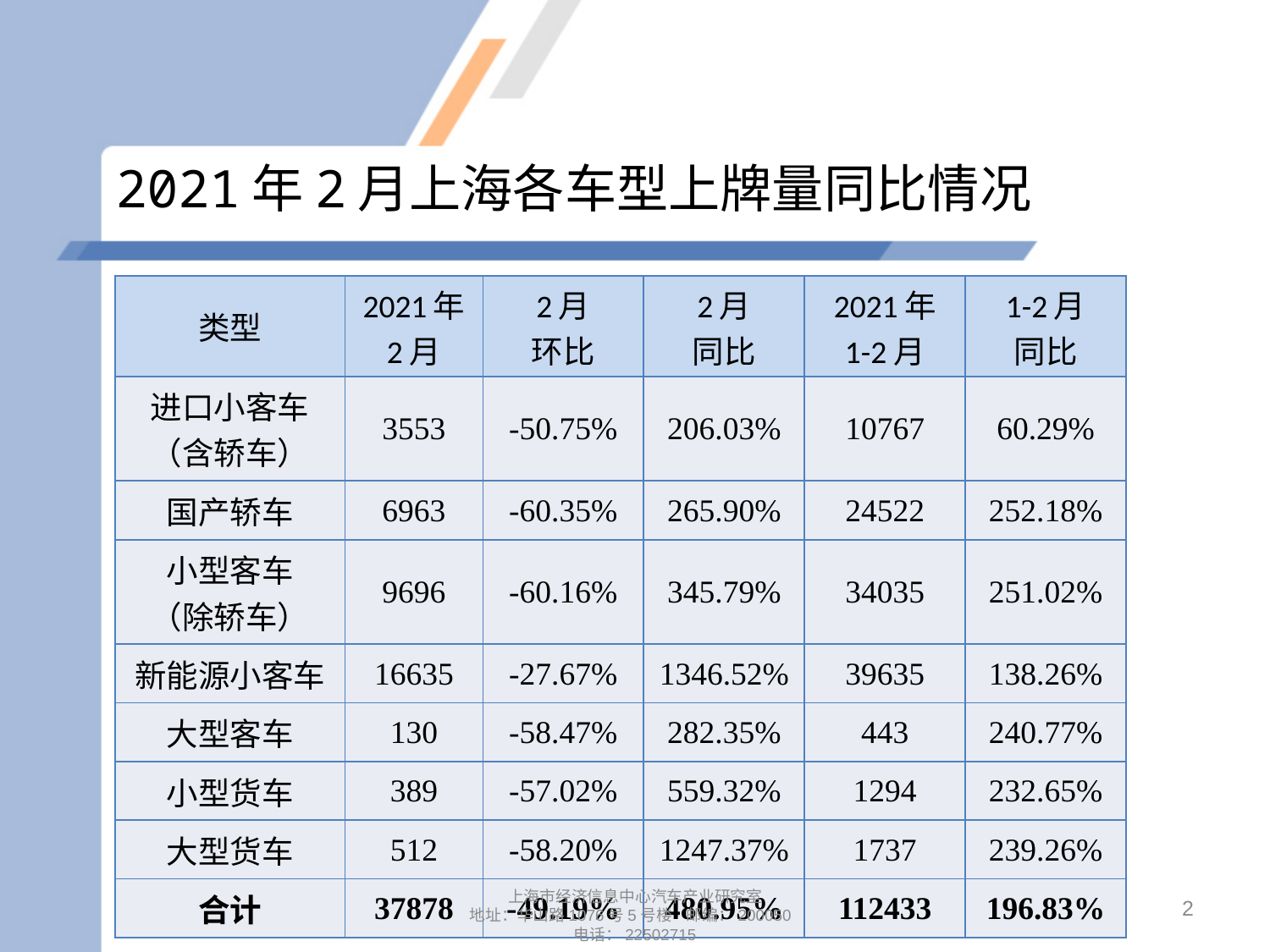

# 2021年2月上海各车型上牌量同比情况

| 类型 | 2021年 2月 | 2月 环比 | 2月 同比 | 2021年 1-2月 | 1-2月 同比 |
| --- | --- | --- | --- | --- | --- |
| 进口小客车 （含轿车） | 3553 | -50.75% | 206.03% | 10767 | 60.29% |
| 国产轿车 | 6963 | -60.35% | 265.90% | 24522 | 252.18% |
| 小型客车 （除轿车） | 9696 | -60.16% | 345.79% | 34035 | 251.02% |
| 新能源小客车 | 16635 | -27.67% | 1346.52% | 39635 | 138.26% |
| 大型客车 | 130 | -58.47% | 282.35% | 443 | 240.77% |
| 小型货车 | 389 | -57.02% | 559.32% | 1294 | 232.65% |
| 大型货车 | 512 | -58.20% | 1247.37% | 1737 | 239.26% |
| 合计 | 37878 | -49.19% | 480.95% | 112433 | 196.83% |

2
上海市经济信息中心汽车产业研究室
地址：华山路1076号5号楼    邮编：200050
电话：22502715